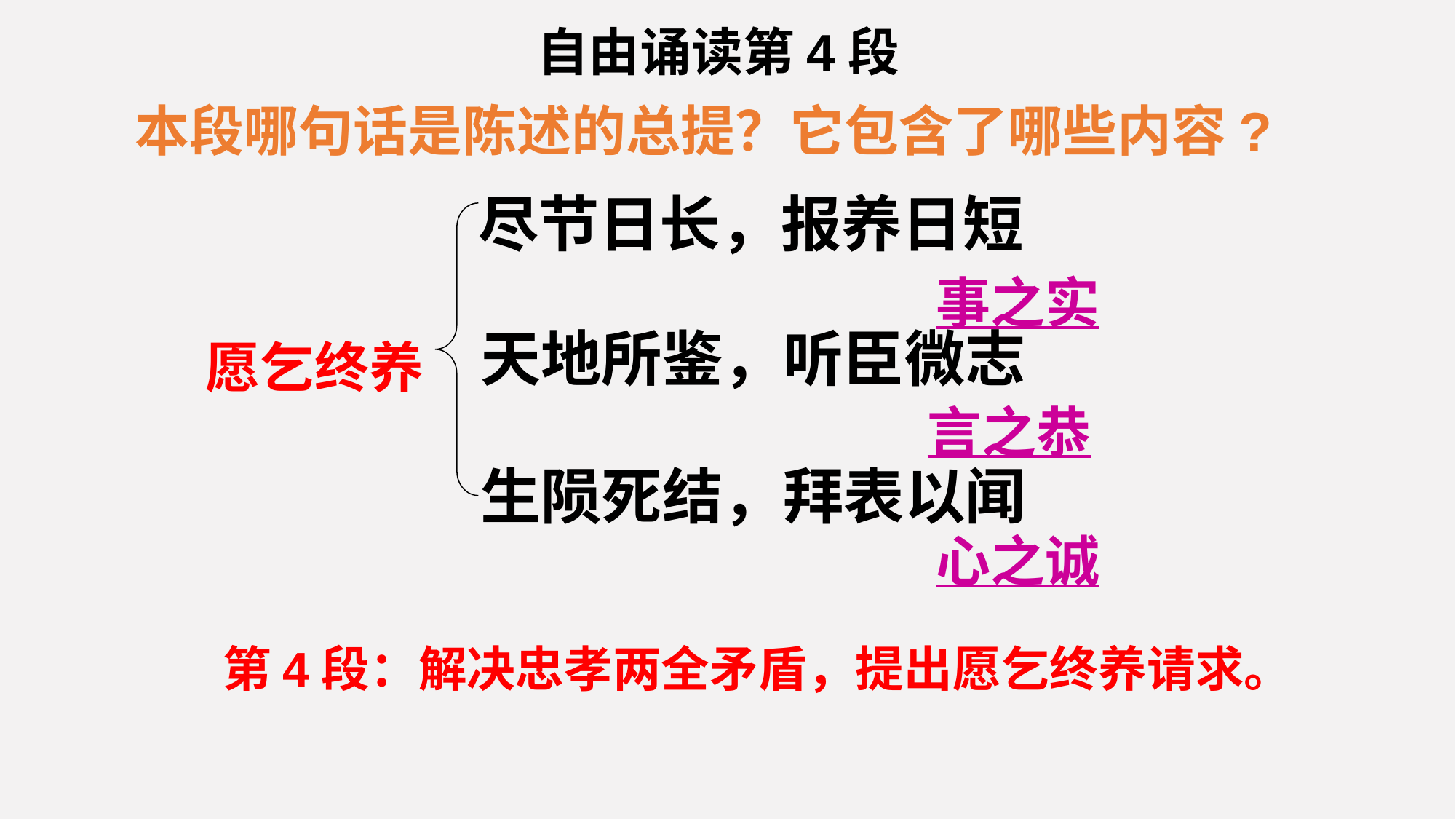

自由诵读第4段
   本段哪句话是陈述的总提？它包含了哪些内容?
尽节日长，报养日短

事之实
天地所鉴，听臣微志
愿乞终养
言之恭
生陨死结，拜表以闻
心之诚
第4段：解决忠孝两全矛盾，提出愿乞终养请求。